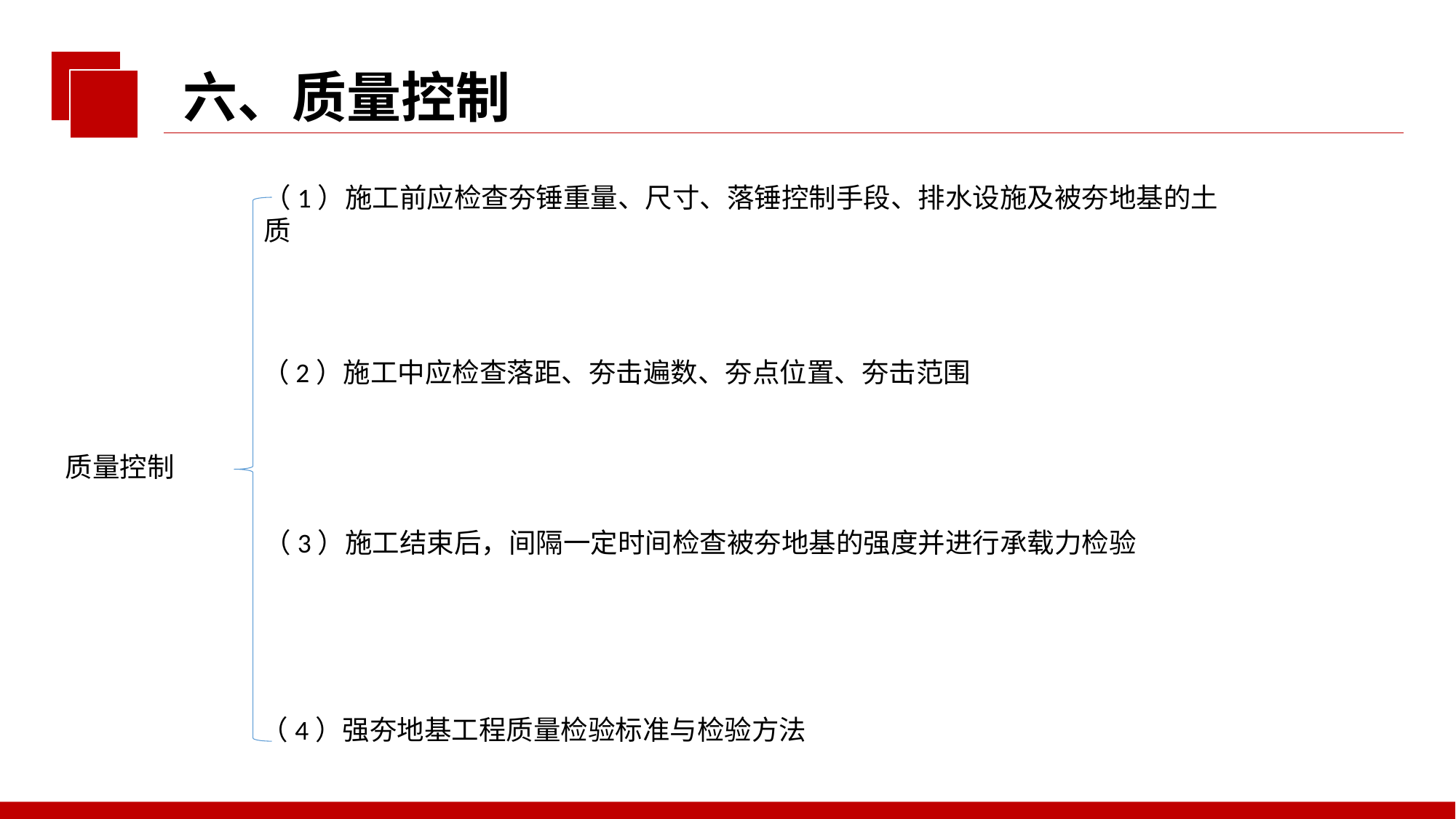

六、质量控制
（1）施工前应检查夯锤重量、尺寸、落锤控制手段、排水设施及被夯地基的土质

（2）施工中应检查落距、夯击遍数、夯点位置、夯击范围
质量控制
（3）施工结束后，间隔一定时间检查被夯地基的强度并进行承载力检验
（4）强夯地基工程质量检验标准与检验方法